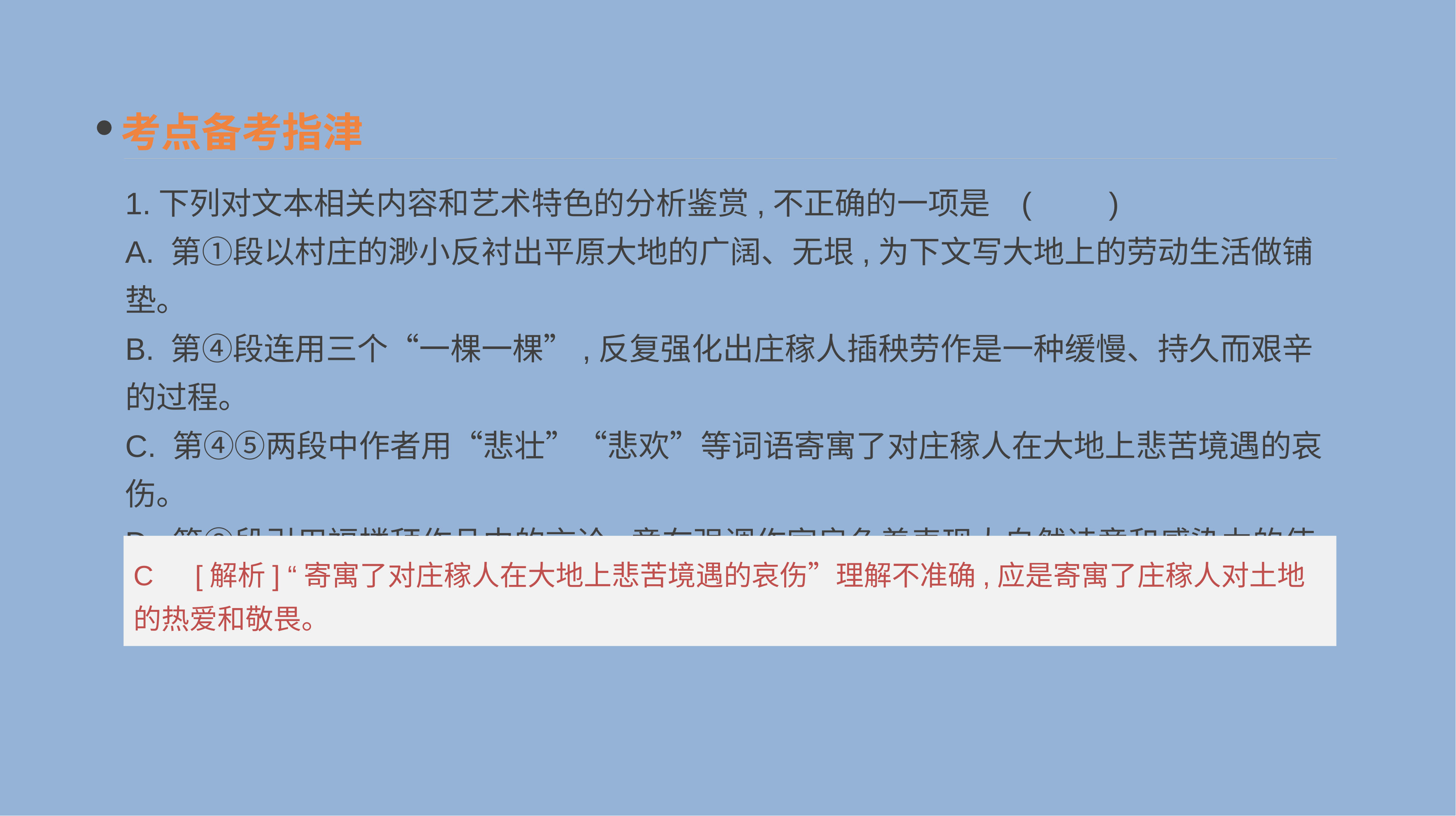

考点备考指津

1.下列对文本相关内容和艺术特色的分析鉴赏,不正确的一项是	(　　)
A. 第①段以村庄的渺小反衬出平原大地的广阔、无垠,为下文写大地上的劳动生活做铺垫。
B. 第④段连用三个“一棵一棵”,反复强化出庄稼人插秧劳作是一种缓慢、持久而艰辛的过程。
C. 第④⑤两段中作者用“悲壮”“悲欢”等词语寄寓了对庄稼人在大地上悲苦境遇的哀伤。
D. 第⑧段引用福楼拜作品中的言论,意在强调作家肩负着表现大自然诗意和感染力的使命。

C　[解析] “寄寓了对庄稼人在大地上悲苦境遇的哀伤”理解不准确,应是寄寓了庄稼人对土地的热爱和敬畏。